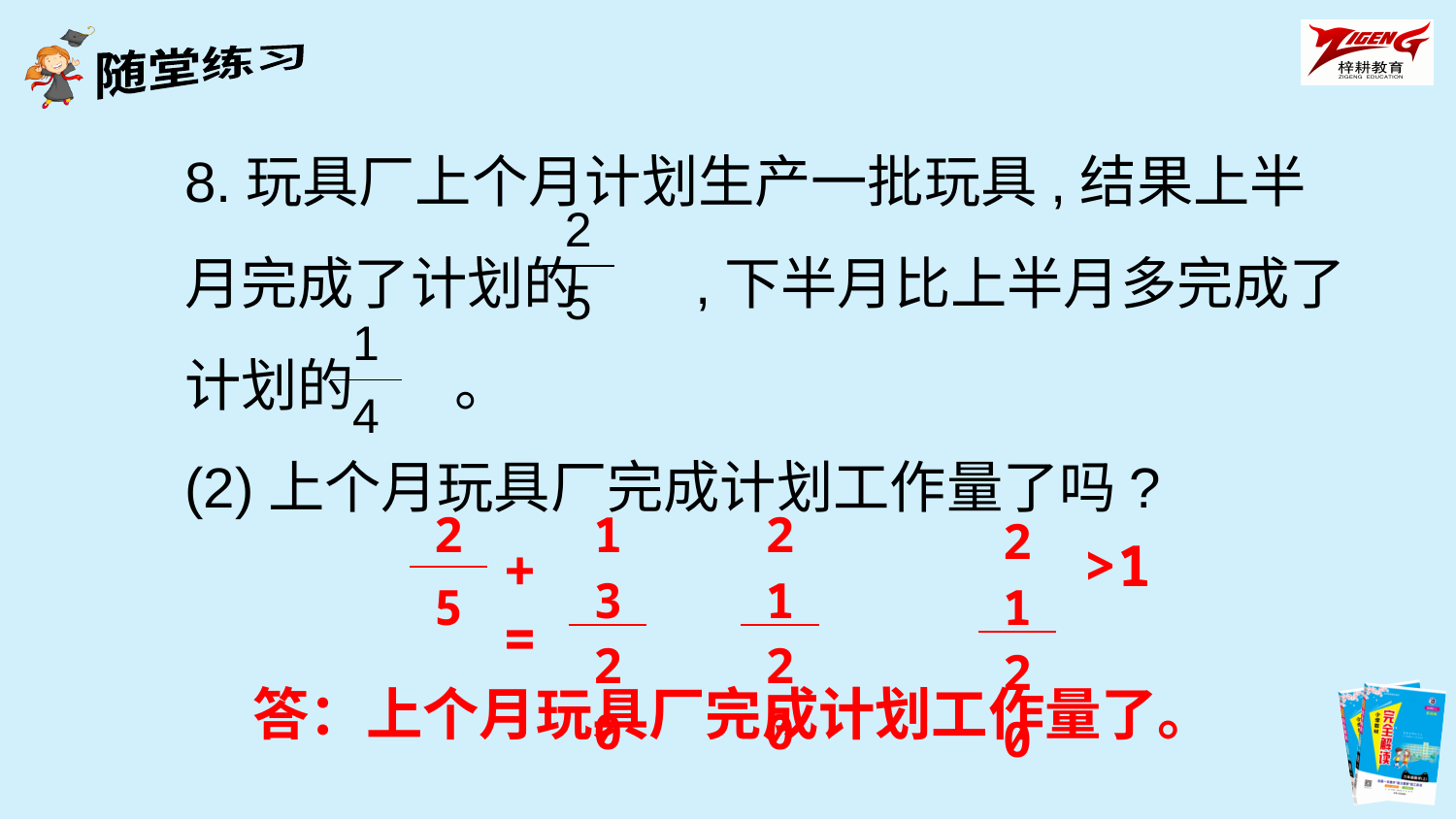

8.玩具厂上个月计划生产一批玩具,结果上半月完成了计划的        ,下半月比上半月多完成了计划的        。
(2)上个月玩具厂完成计划工作量了吗?
| 2 |
| --- |
| 5 |
| 1 |
| --- |
| 4 |
| 2 |
| --- |
| 5 |
| 13 |
| --- |
| 20 |
| 21 |
| --- |
| 20 |
| 21 |
| --- |
| 20 |
>1
+     =
答：上个月玩具厂完成计划工作量了。